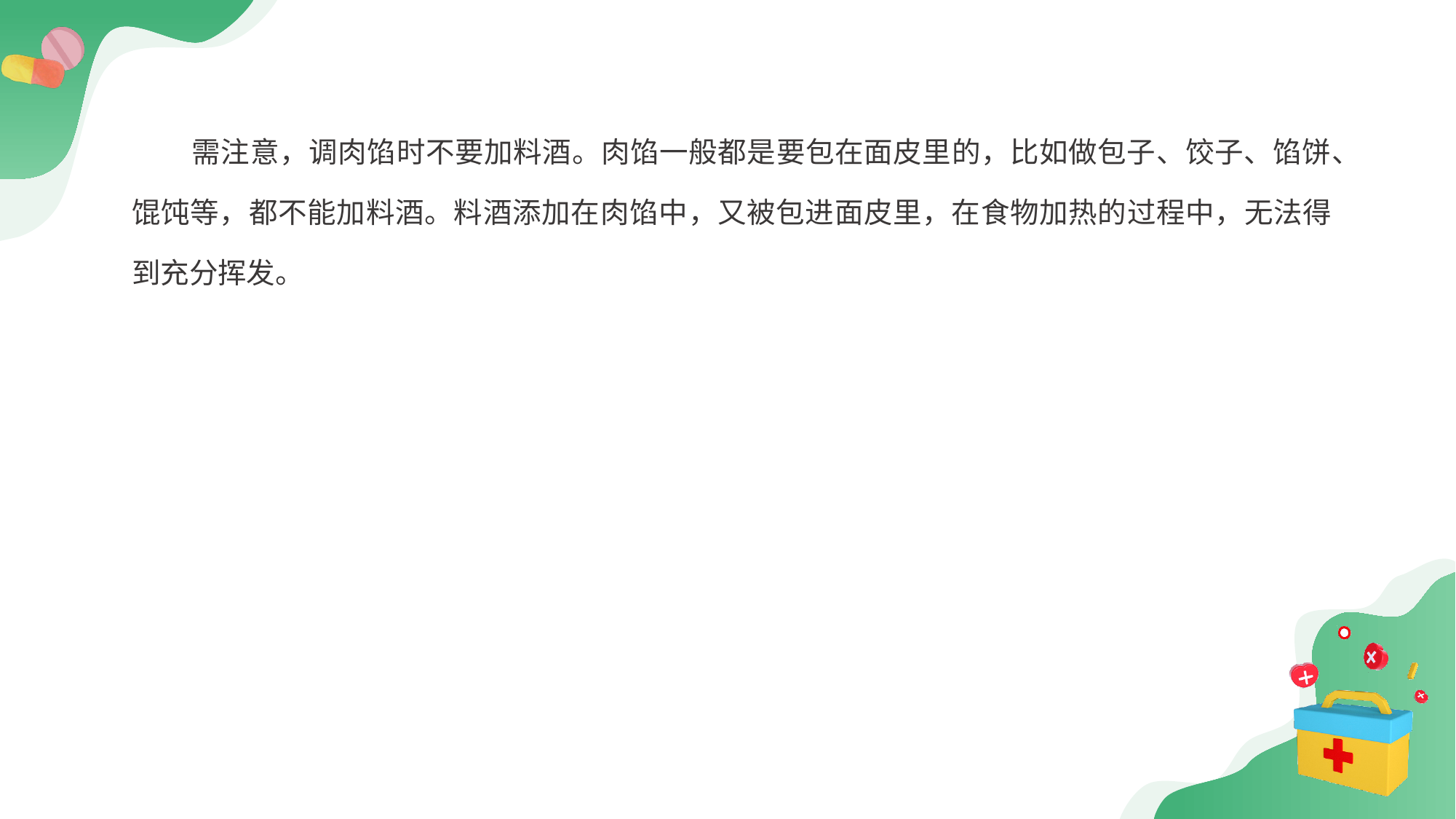

需注意，调肉馅时不要加料酒。肉馅一般都是要包在面皮里的，比如做包子、饺子、馅饼、馄饨等，都不能加料酒。料酒添加在肉馅中，又被包进面皮里，在食物加热的过程中，无法得到充分挥发。